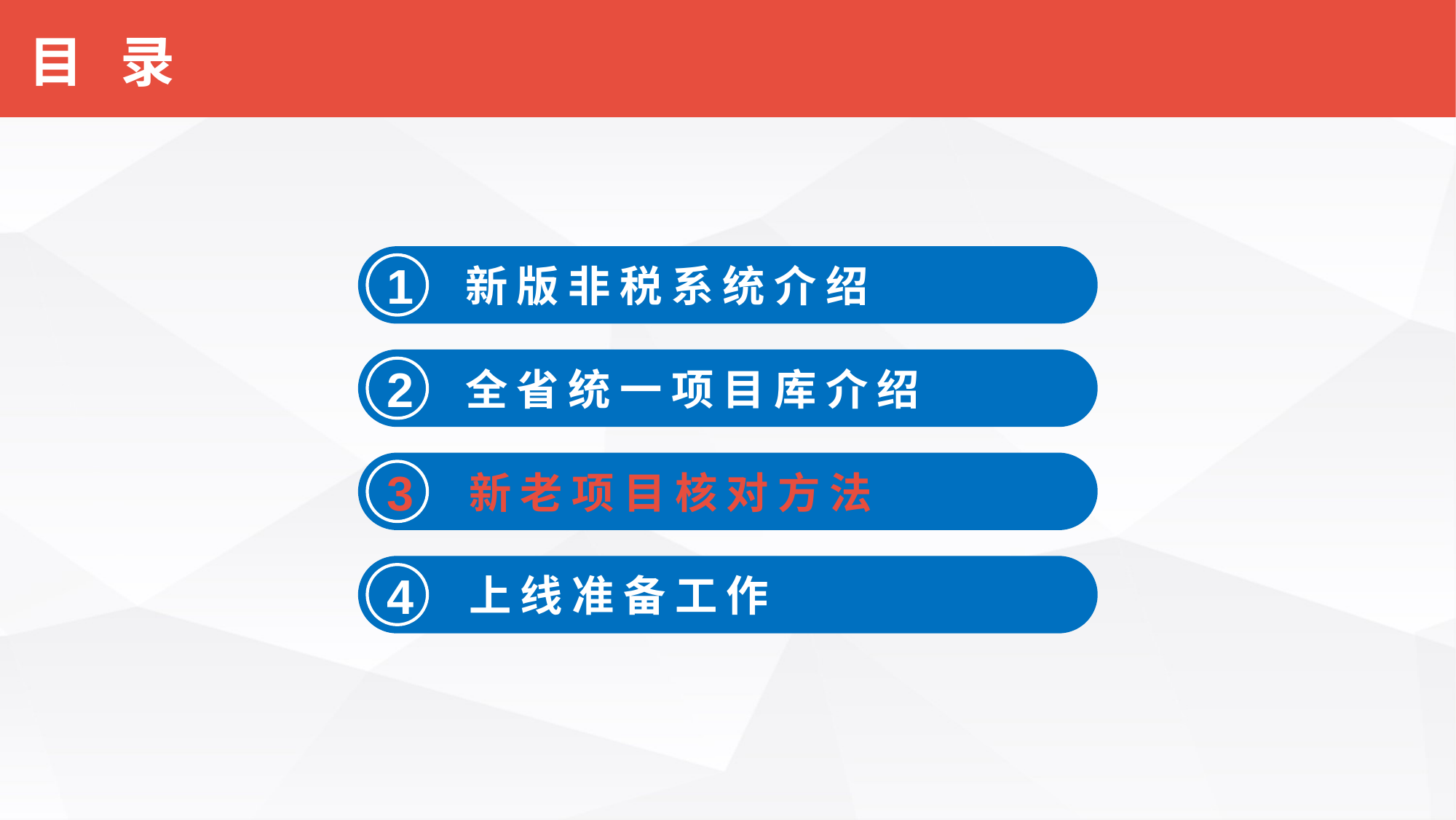

# 目   录
    新版非税系统介绍
1
    全省统一项目库介绍
2
新  新老项目核对方法
3
新  上线准备工作
4